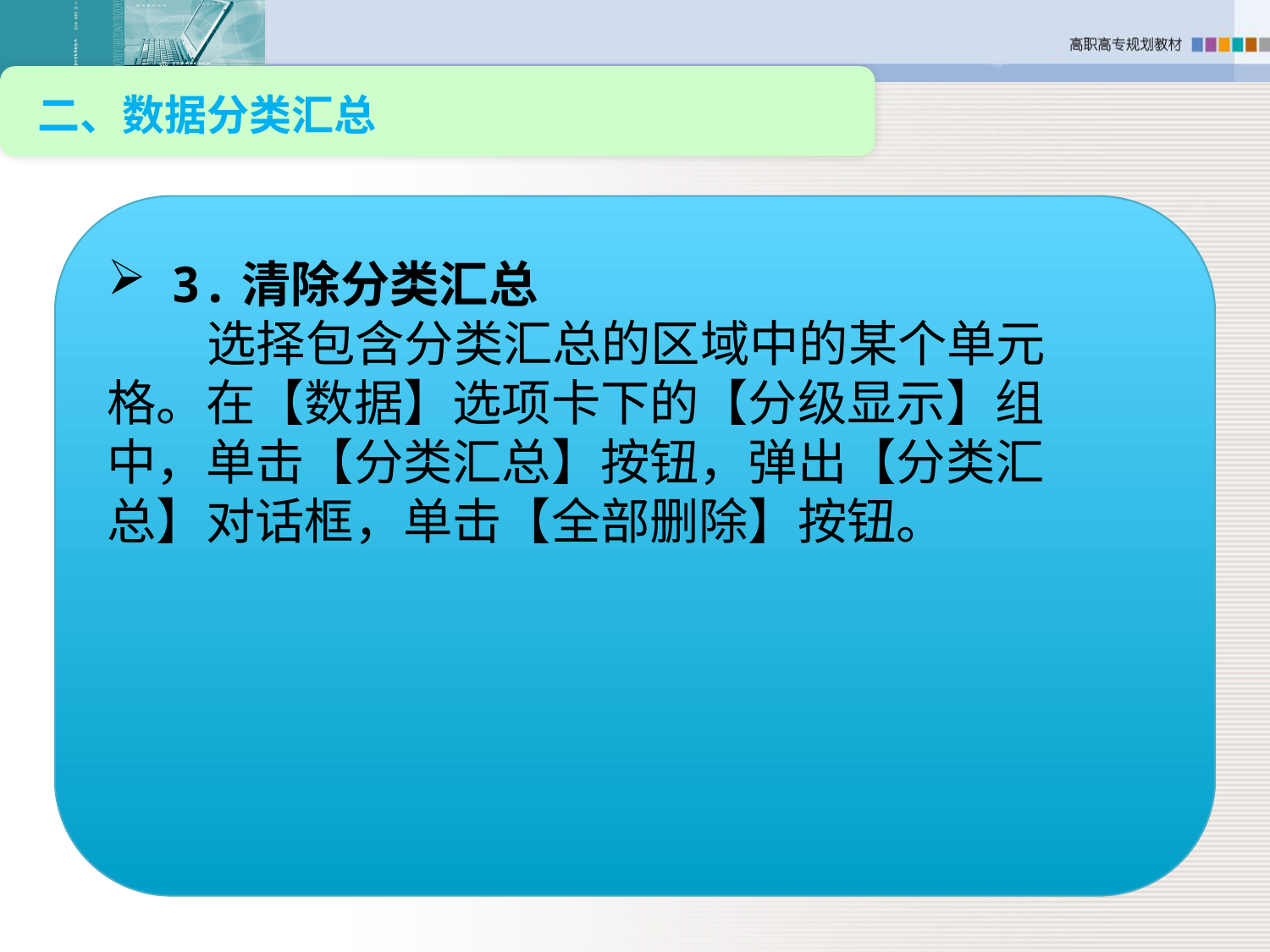

二、数据分类汇总

3.清除分类汇总
        选择包含分类汇总的区域中的某个单元格。在【数据】选项卡下的【分级显示】组中，单击【分类汇总】按钮，弹出【分类汇总】对话框，单击【全部删除】按钮。